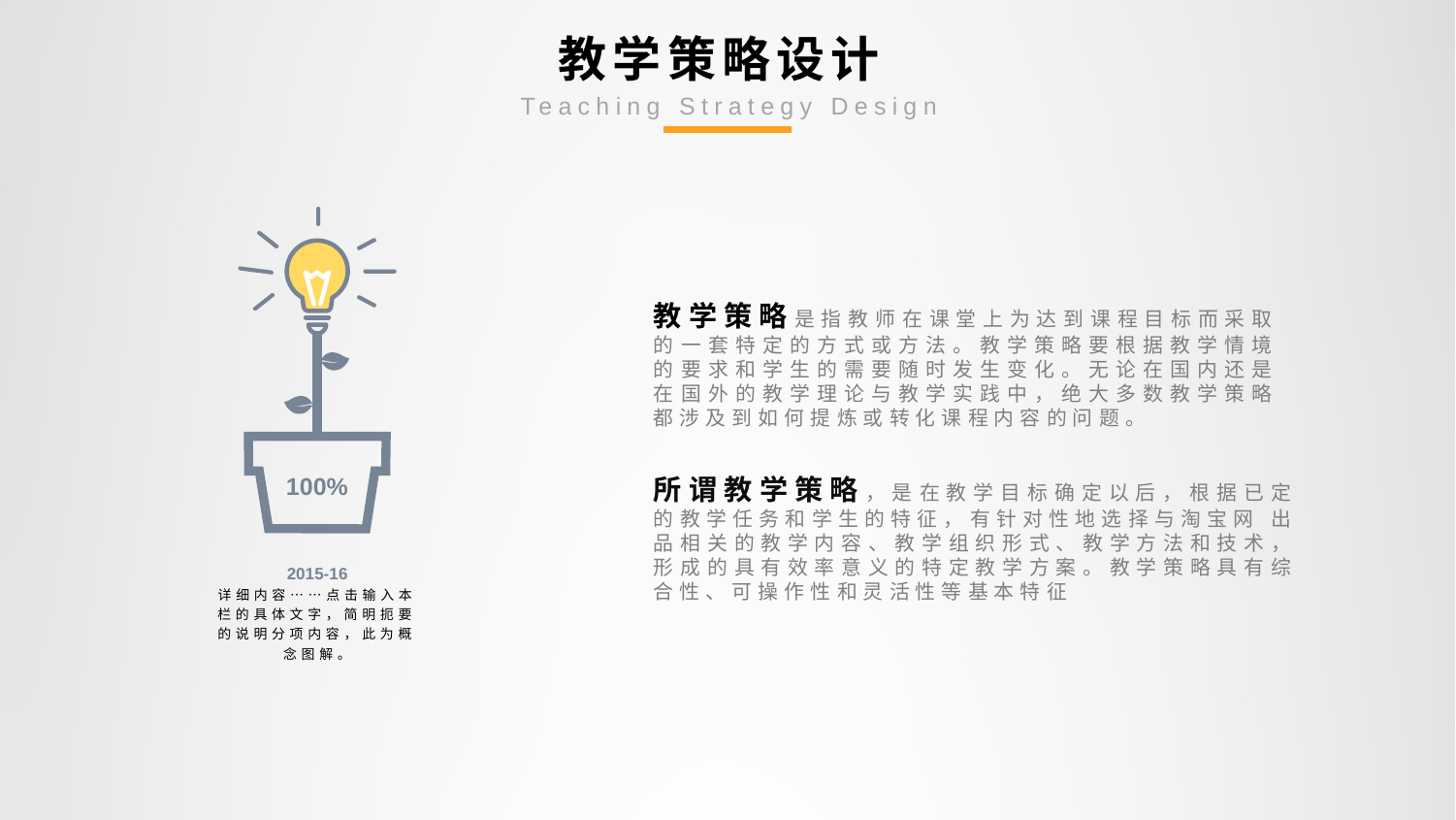

# 教学策略设计
Teaching Strategy Design

教学策略是指教师在课堂上为达到课程目标而采取的一套特定的方式或方法。教学策略要根据教学情境的要求和学生的需要随时发生变化。无论在国内还是在国外的教学理论与教学实践中，绝大多数教学策略都涉及到如何提炼或转化课程内容的问题。
100%
所谓教学策略，是在教学目标确定以后，根据已定的教学任务和学生的特征，有针对性地选择与淘宝网 出品相关的教学内容、教学组织形式、教学方法和技术，形成的具有效率意义的特定教学方案。教学策略具有综合性、可操作性和灵活性等基本特征
2015-16
详细内容……点击输入本栏的具体文字，简明扼要的说明分项内容，此为概念图解。